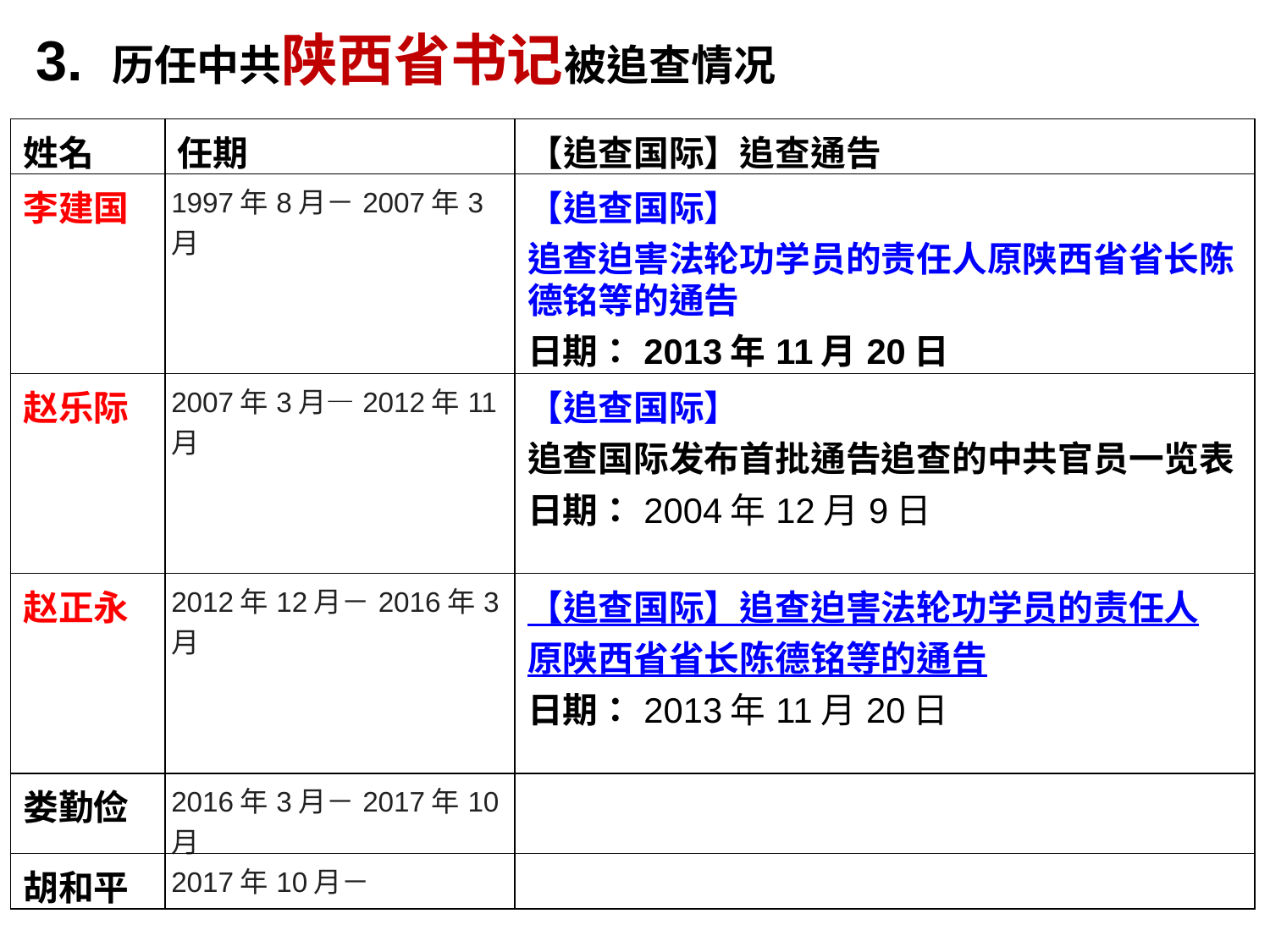

3. 历任中共陕西省书记被追查情况
| 姓名 | 任期 | 【追查国际】追查通告 |
| --- | --- | --- |
| 李建国 | 1997年8月－2007年3月 | 【追查国际】追查迫害法轮功学员的责任人原陕西省省长陈德铭等的通告 日期：2013年11月20日 |
| 赵乐际 | 2007年3月—2012年11月 | 【追查国际】追查国际发布首批通告追查的中共官员一览表 日期：2004年12月9日 |
| 赵正永 | 2012年12月－2016年3月 | 【追查国际】追查迫害法轮功学员的责任人 原陕西省省长陈德铭等的通告 日期：2013年11月20日 |
| 娄勤俭 | 2016年3月－2017年10月 |  |
| 胡和平 | 2017年10月－ |  |